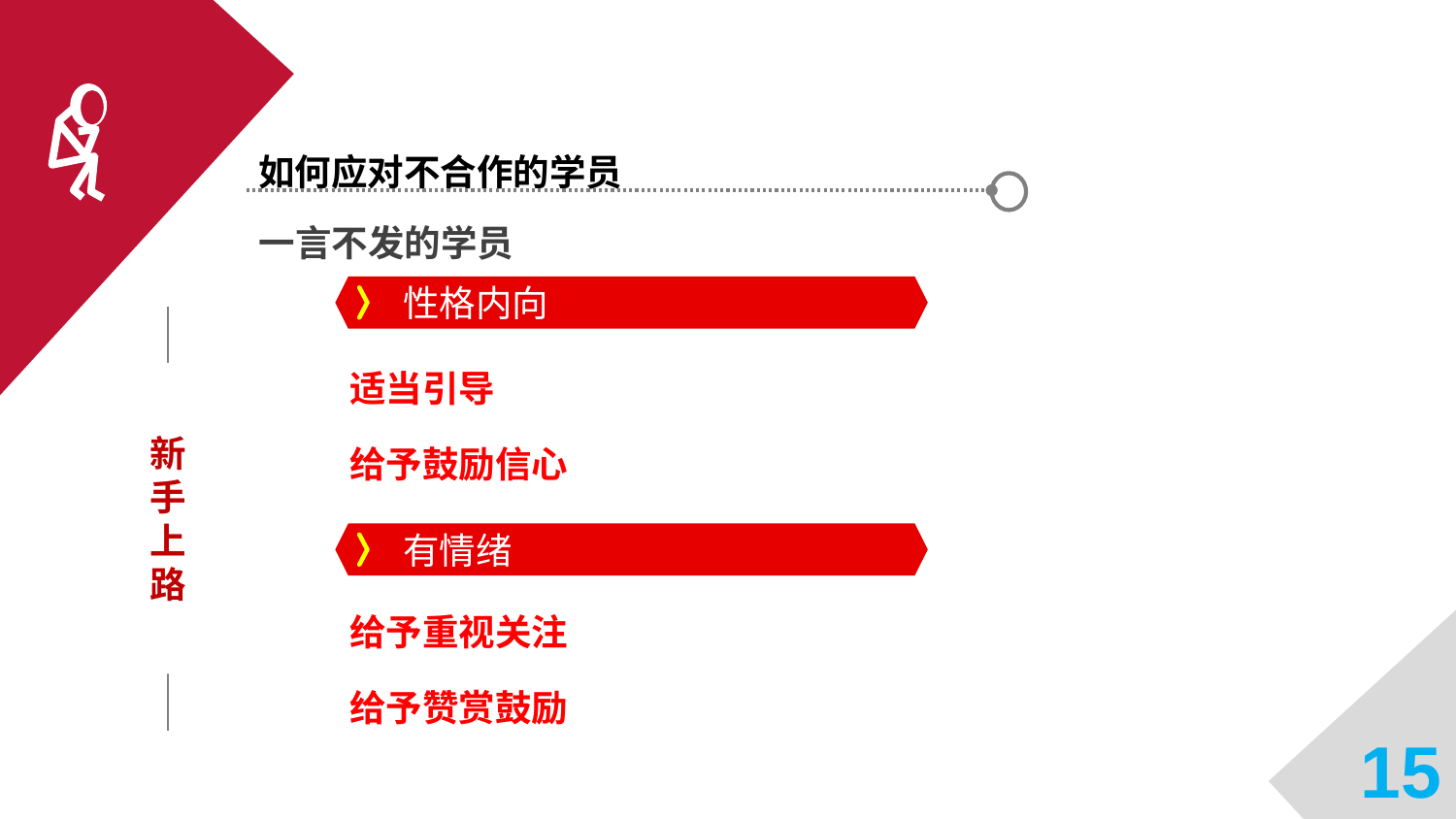

如何应对不合作的学员

一言不发的学员
性格内向

适当引导
新手上路
给予鼓励信心
有情绪

给予重视关注

给予赞赏鼓励
15